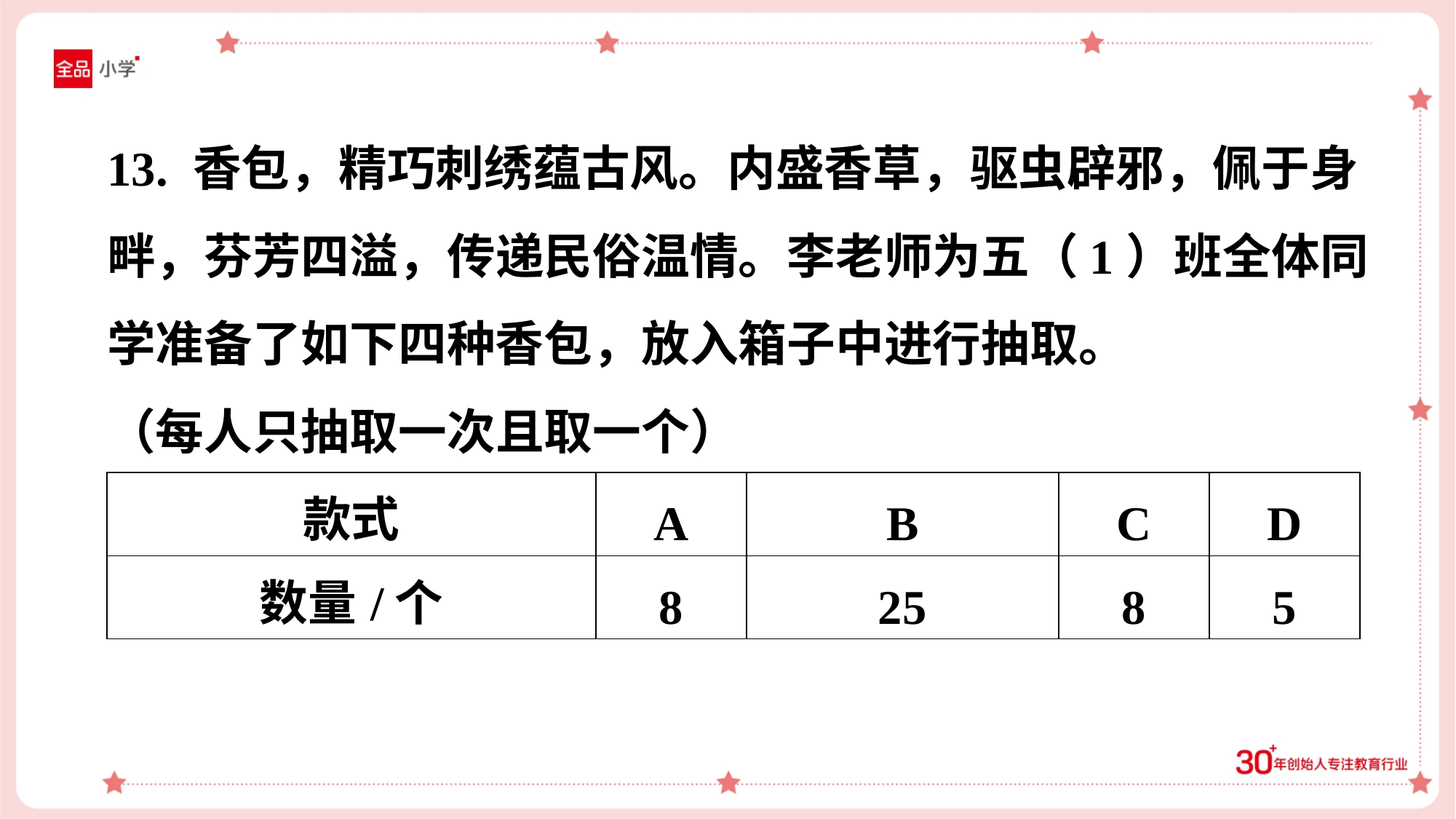

13. 香包，精巧刺绣蕴古风。内盛香草，驱虫辟邪，佩于身
畔，芬芳四溢，传递民俗温情。李老师为五（1）班全体同
学准备了如下四种香包，放入箱子中进行抽取。
（每人只抽取一次且取一个）
| 款式 | A | B | C | D |
| --- | --- | --- | --- | --- |
| 数量/个 | 8 | 25 | 8 | 5 |